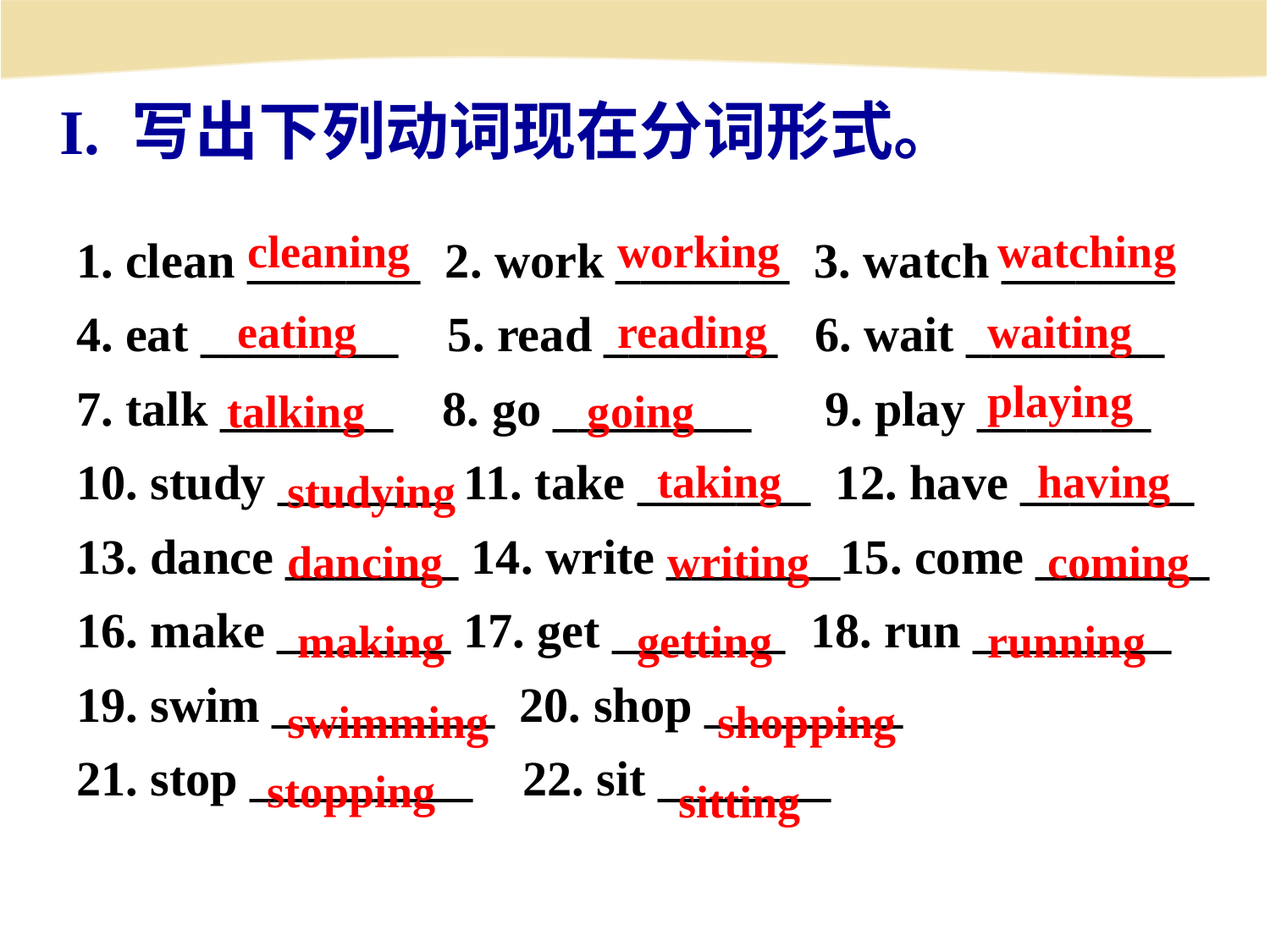

I. 写出下列动词现在分词形式。
cleaning
working
watching
1. clean _______  2. work _______  3. watch _______
4. eat ________    5. read _______   6. wait ________
7. talk _______    8. go ________      9. play _______
10. study _______ 11. take _______  12. have _______
13. dance _______ 14. write _______15. come _______
16. make _______ 17. get _______  18. run ________
19. swim _________  20. shop ________
21. stop _________    22. sit _______
eating
reading
waiting
playing
talking
going
taking
having
studying
dancing
writing
coming
making
getting
running
swimming
shopping
stopping
sitting